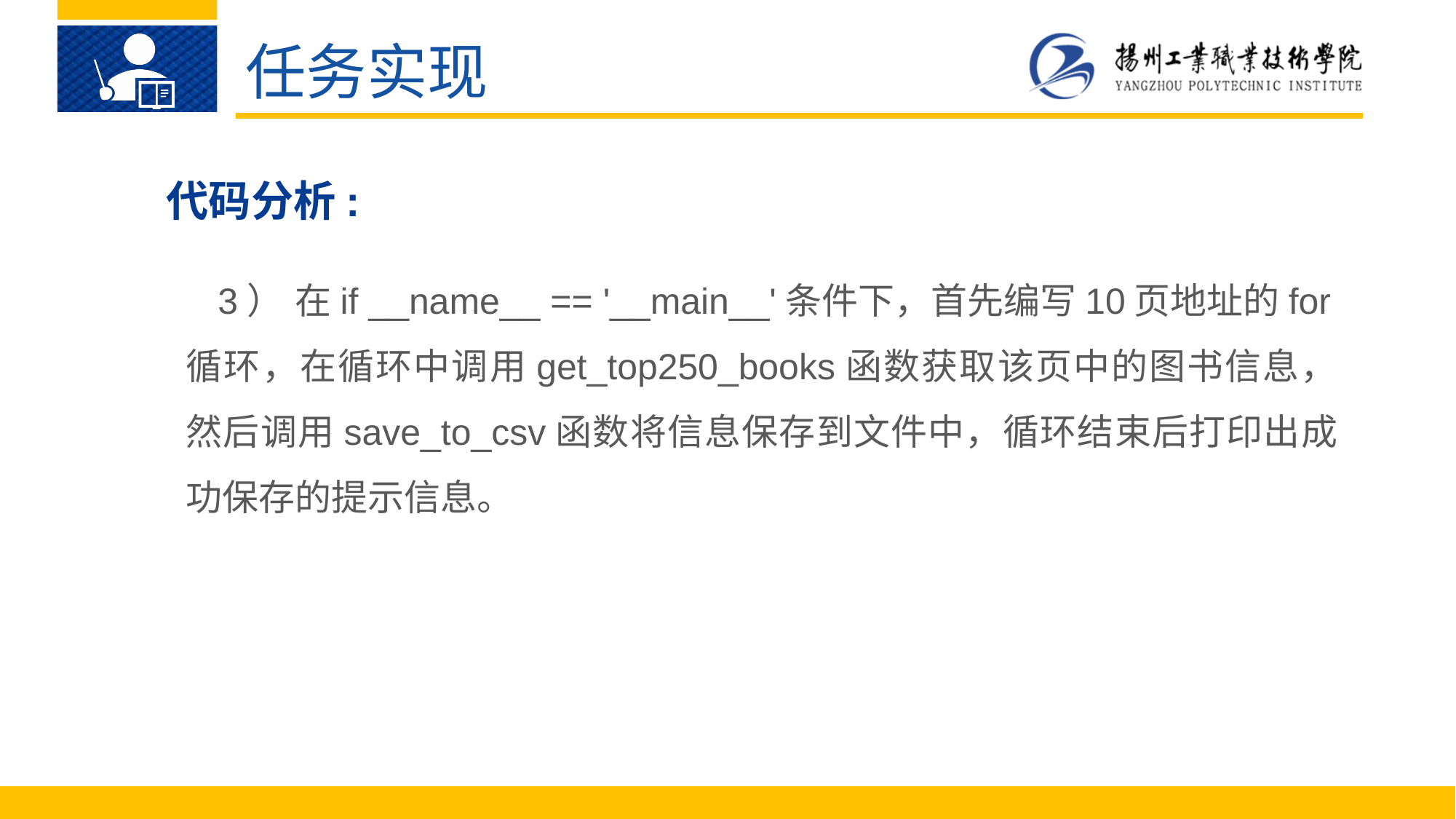

任务实现
代码分析:
3）	在if __name__ == '__main__'条件下，首先编写10页地址的for循环，在循环中调用get_top250_books函数获取该页中的图书信息，然后调用save_to_csv函数将信息保存到文件中，循环结束后打印出成功保存的提示信息。